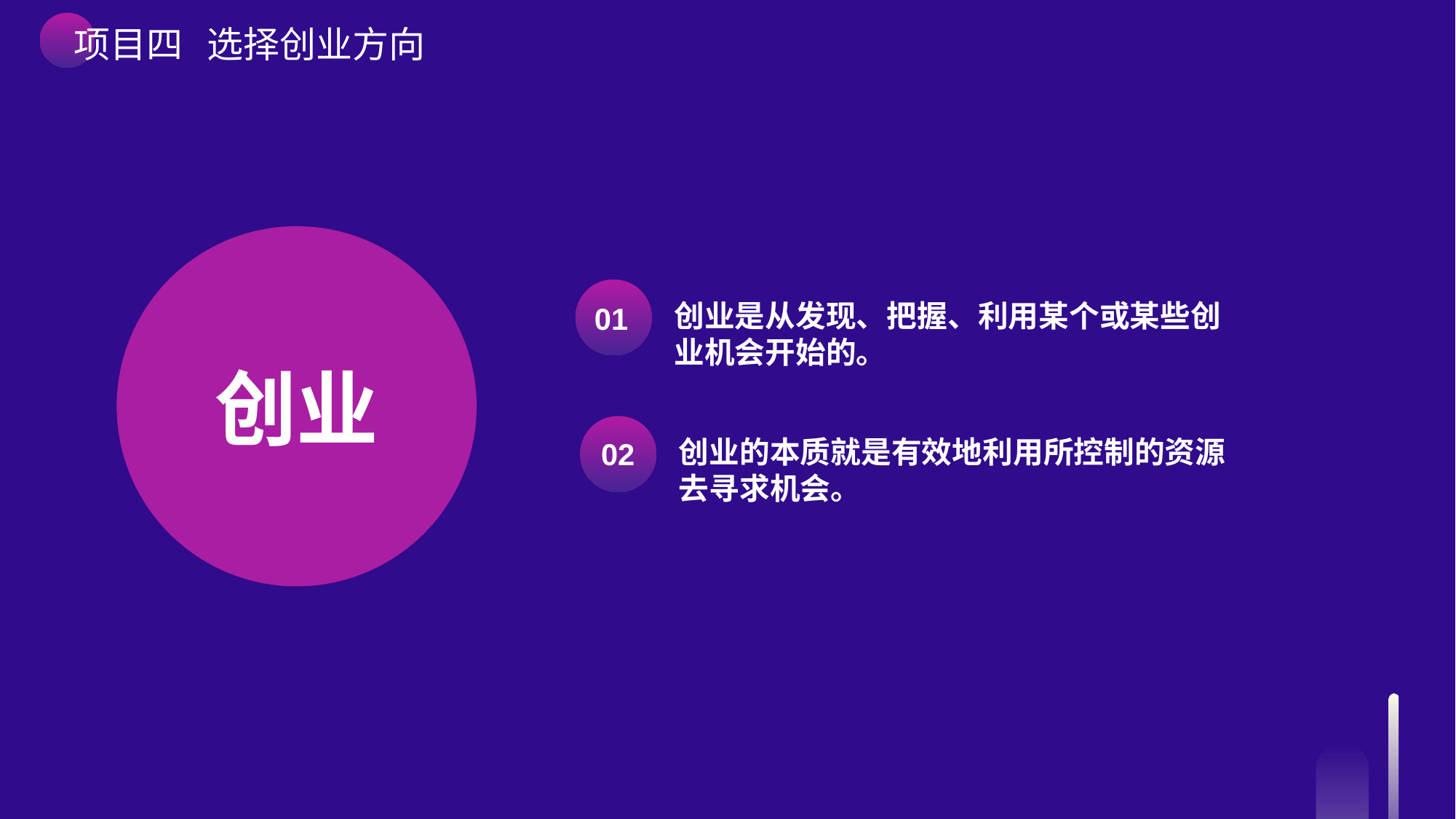

项目四   选择创业方向
创业

创业是从发现、把握、利用某个或某些创业机会开始的。
01

创业的本质就是有效地利用所控制的资源去寻求机会。
02